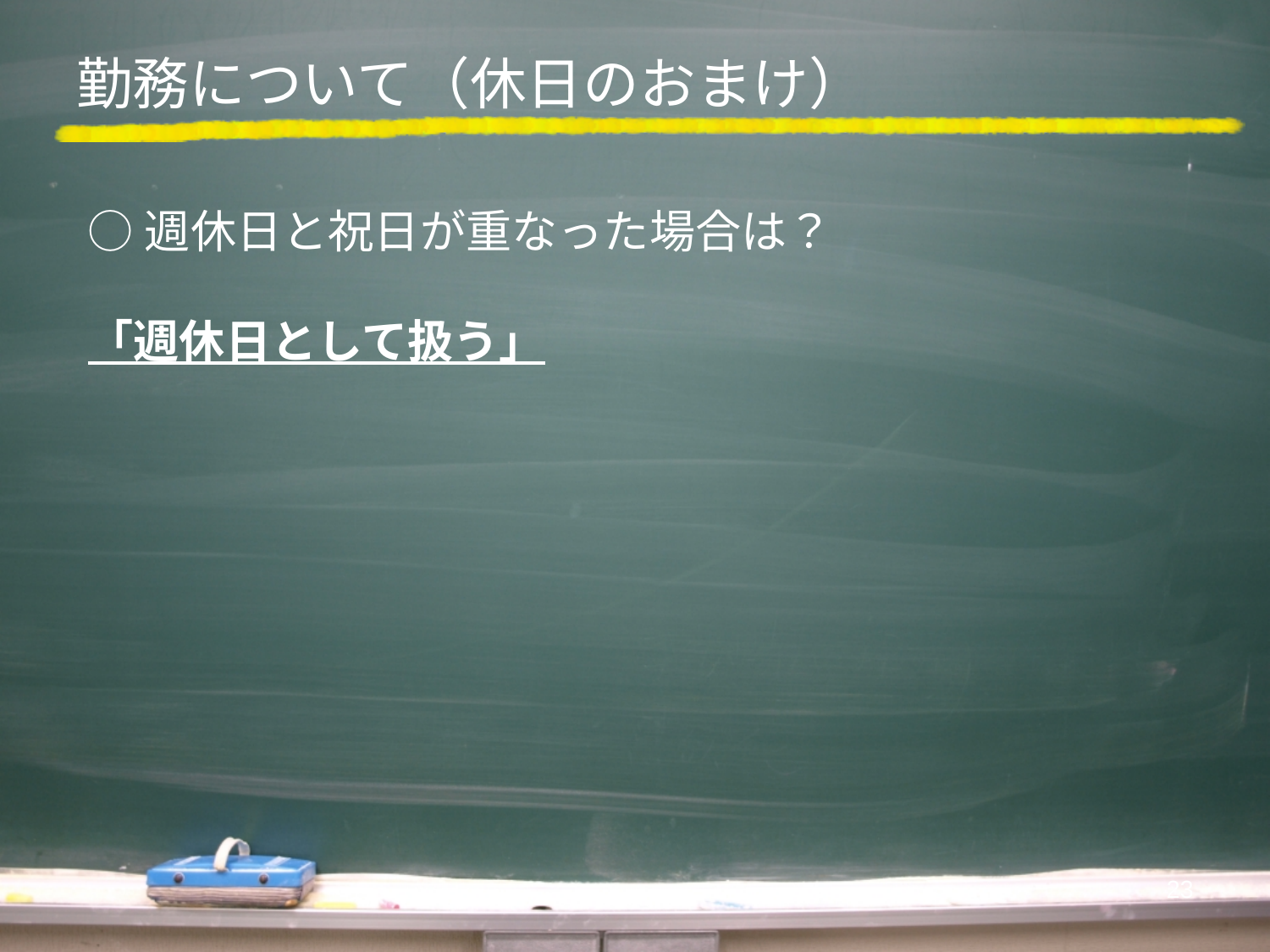

# 勤務について（休日のおまけ）
○週休日と祝日が重なった場合は？

「週休日として扱う」

23